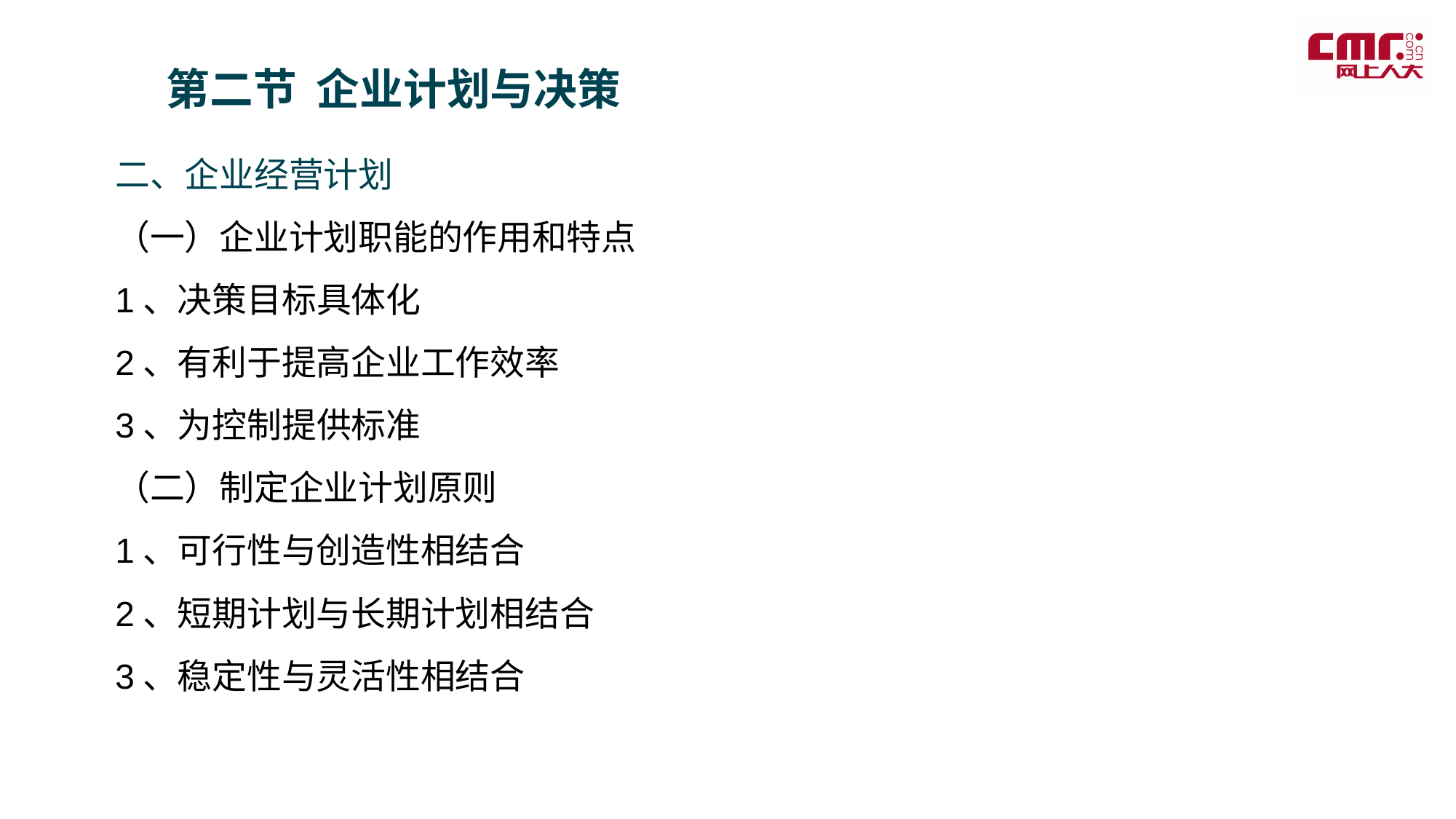

第二节  企业计划与决策
二、企业经营计划
（一）企业计划职能的作用和特点
1、决策目标具体化
2、有利于提高企业工作效率
3、为控制提供标准
（二）制定企业计划原则
1、可行性与创造性相结合
2、短期计划与长期计划相结合
3、稳定性与灵活性相结合